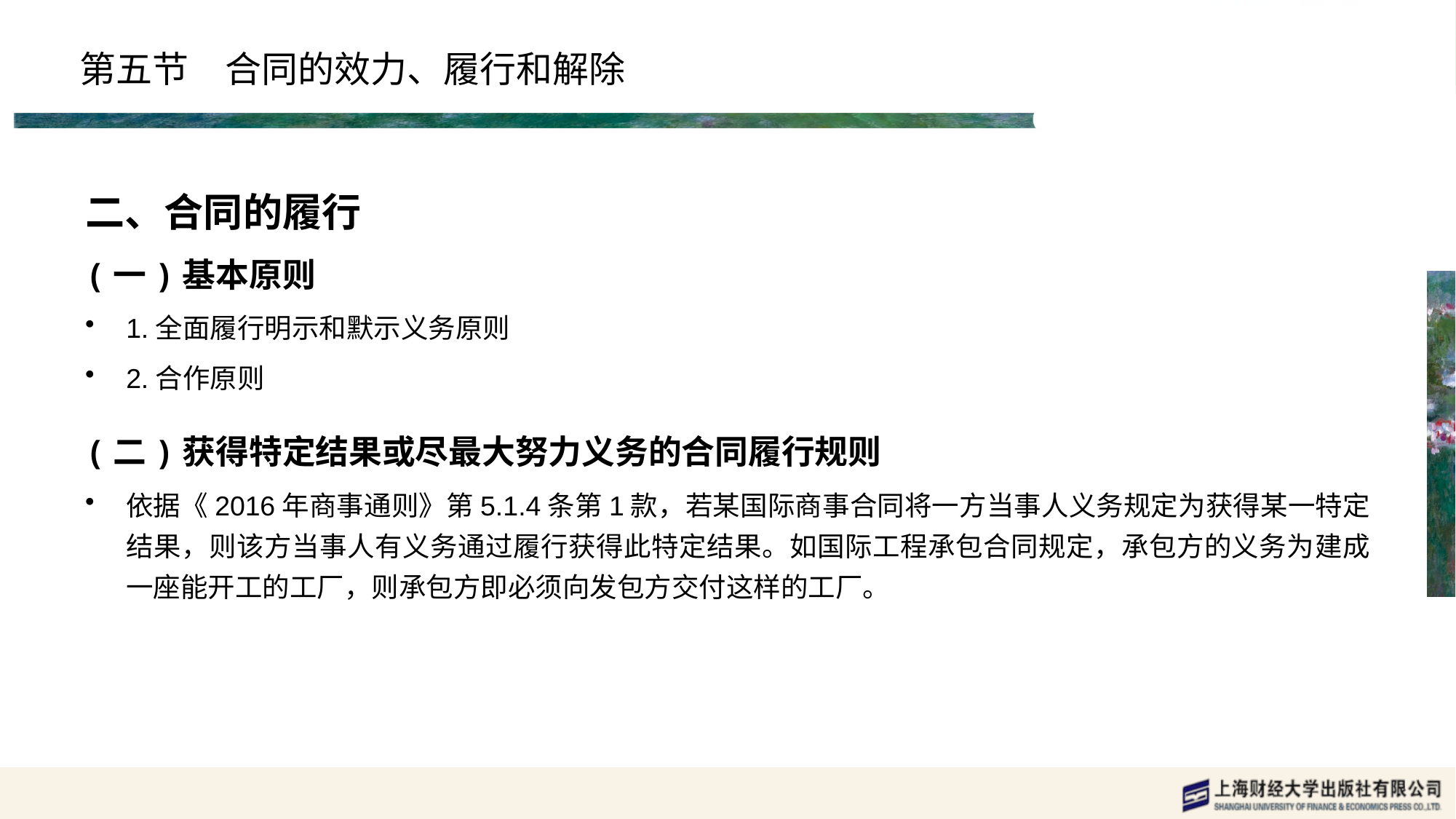

# 第五节　合同的效力、履行和解除
二、合同的履行
(一)基本原则
1.全面履行明示和默示义务原则
2.合作原则
(二)获得特定结果或尽最大努力义务的合同履行规则
依据《2016年商事通则》第5.1.4条第1款，若某国际商事合同将一方当事人义务规定为获得某一特定结果，则该方当事人有义务通过履行获得此特定结果。如国际工程承包合同规定，承包方的义务为建成一座能开工的工厂，则承包方即必须向发包方交付这样的工厂。